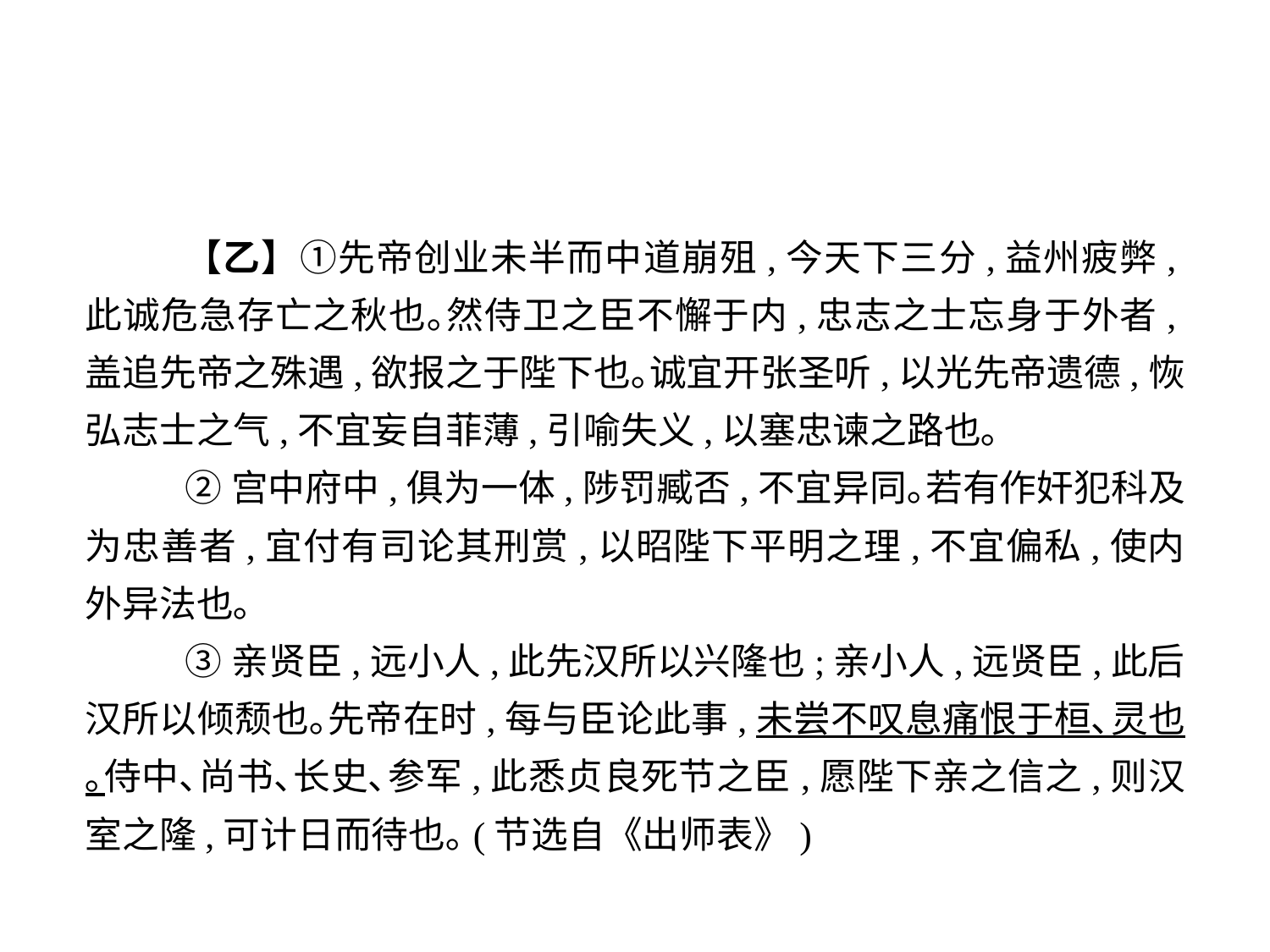

【乙】①先帝创业未半而中道崩殂,今天下三分,益州疲弊,此诚危急存亡之秋也｡然侍卫之臣不懈于内,忠志之士忘身于外者,盖追先帝之殊遇,欲报之于陛下也｡诚宜开张圣听,以光先帝遗德,恢弘志士之气,不宜妄自菲薄,引喻失义,以塞忠谏之路也｡
②宫中府中,俱为一体,陟罚臧否,不宜异同｡若有作奸犯科及为忠善者,宜付有司论其刑赏,以昭陛下平明之理,不宜偏私,使内外异法也｡
③亲贤臣,远小人,此先汉所以兴隆也;亲小人,远贤臣,此后汉所以倾颓也｡先帝在时,每与臣论此事,未尝不叹息痛恨于桓､灵也｡侍中､尚书､长史､参军,此悉贞良死节之臣,愿陛下亲之信之,则汉室之隆,可计日而待也｡(节选自《出师表》)